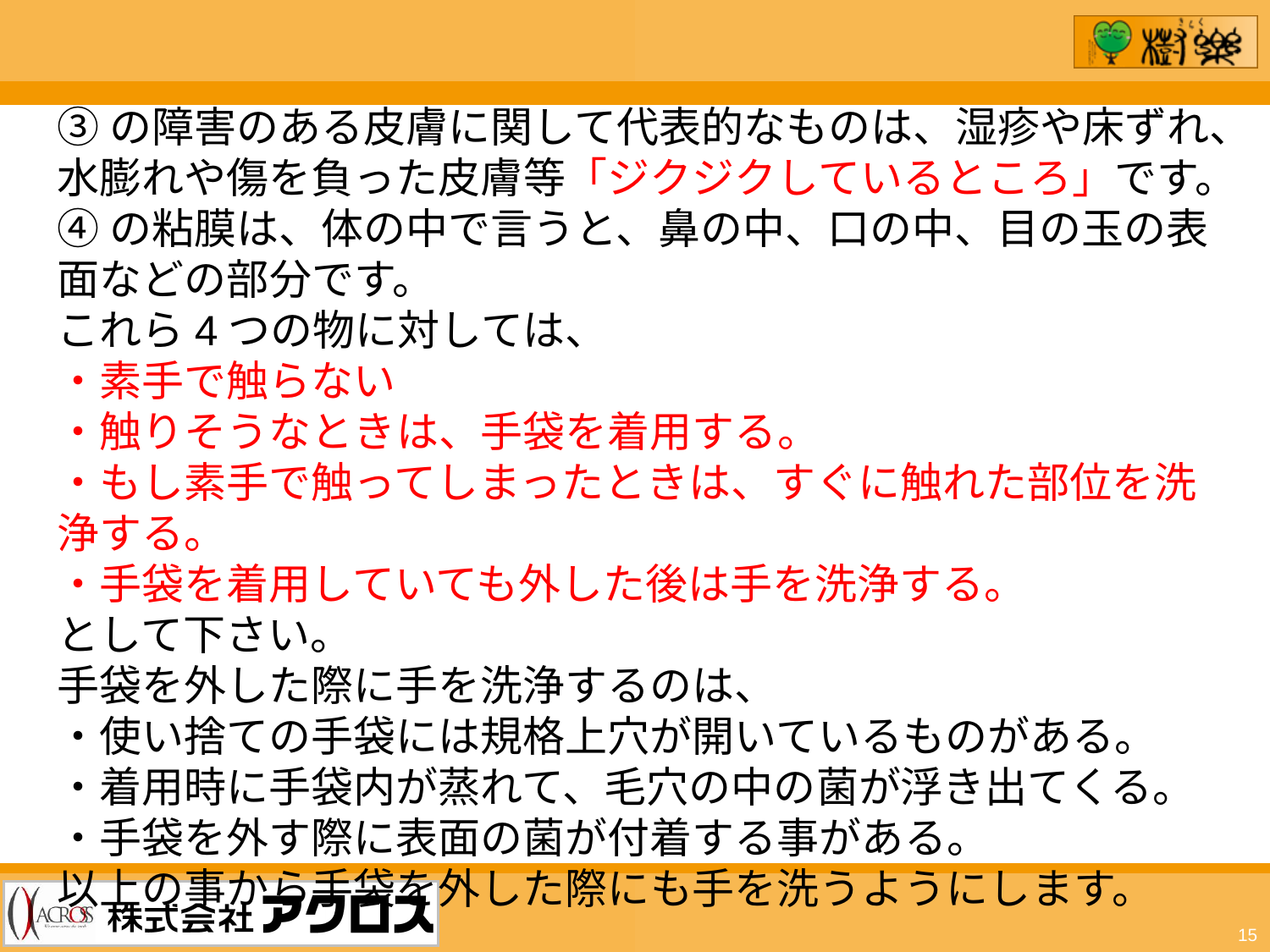

③の障害のある皮膚に関して代表的なものは、湿疹や床ずれ、水膨れや傷を負った皮膚等「ジクジクしているところ」です。
④の粘膜は、体の中で言うと、鼻の中、口の中、目の玉の表面などの部分です。
これら4つの物に対しては、
・素手で触らない
・触りそうなときは、手袋を着用する。
・もし素手で触ってしまったときは、すぐに触れた部位を洗浄する。
・手袋を着用していても外した後は手を洗浄する。
として下さい。
手袋を外した際に手を洗浄するのは、
・使い捨ての手袋には規格上穴が開いているものがある。
・着用時に手袋内が蒸れて、毛穴の中の菌が浮き出てくる。
・手袋を外す際に表面の菌が付着する事がある。
以上の事から手袋を外した際にも手を洗うようにします。
15